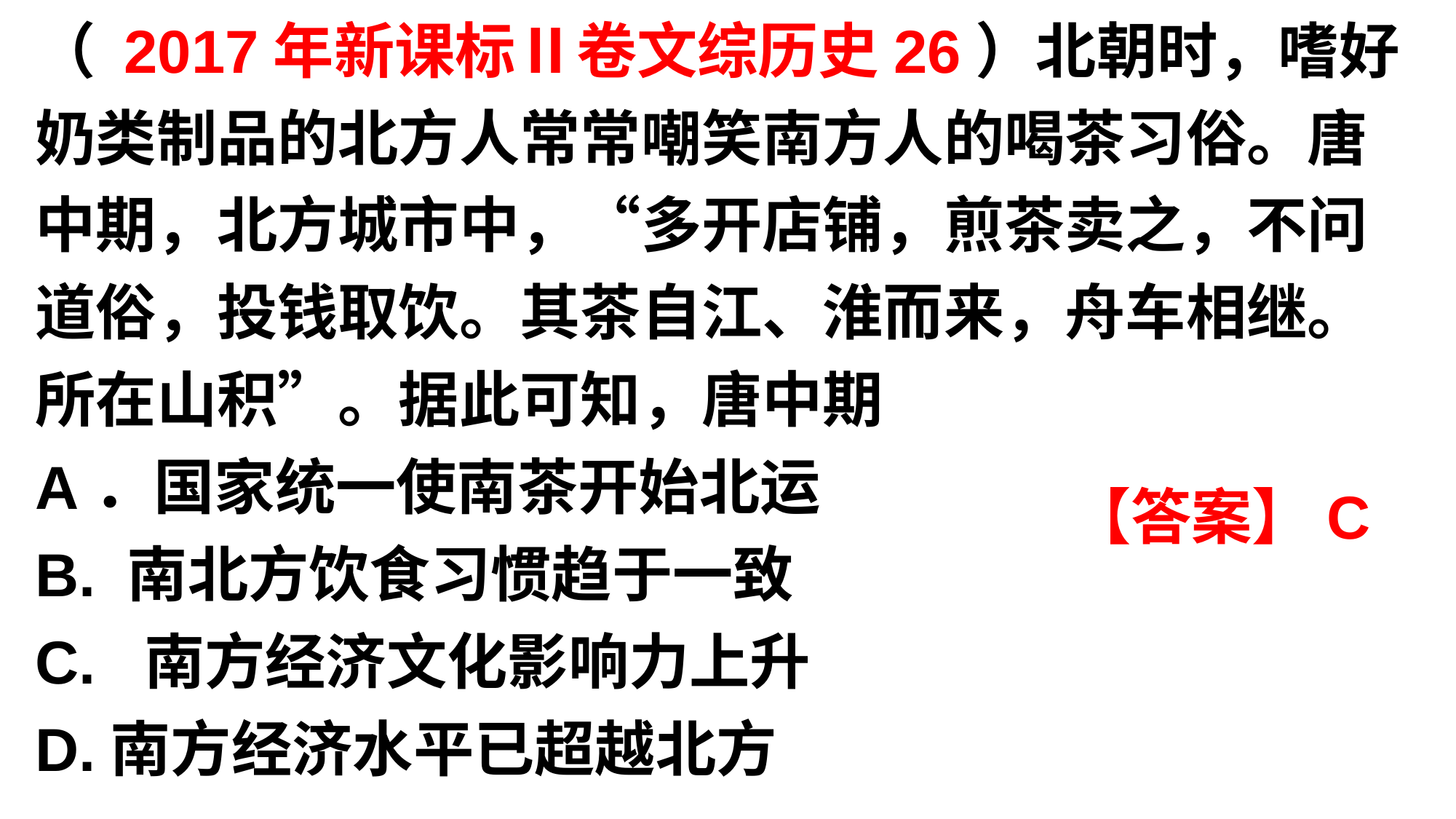

（ 2017年新课标Ⅱ卷文综历史26）北朝时，嗜好奶类制品的北方人常常嘲笑南方人的喝茶习俗。唐中期，北方城市中，“多开店铺，煎茶卖之，不问道俗，投钱取饮。其茶自江、淮而来，舟车相继。所在山积”。据此可知，唐中期
A．国家统一使南茶开始北运
B. 南北方饮食习惯趋于一致
C.  南方经济文化影响力上升
D.南方经济水平已超越北方

【答案】C